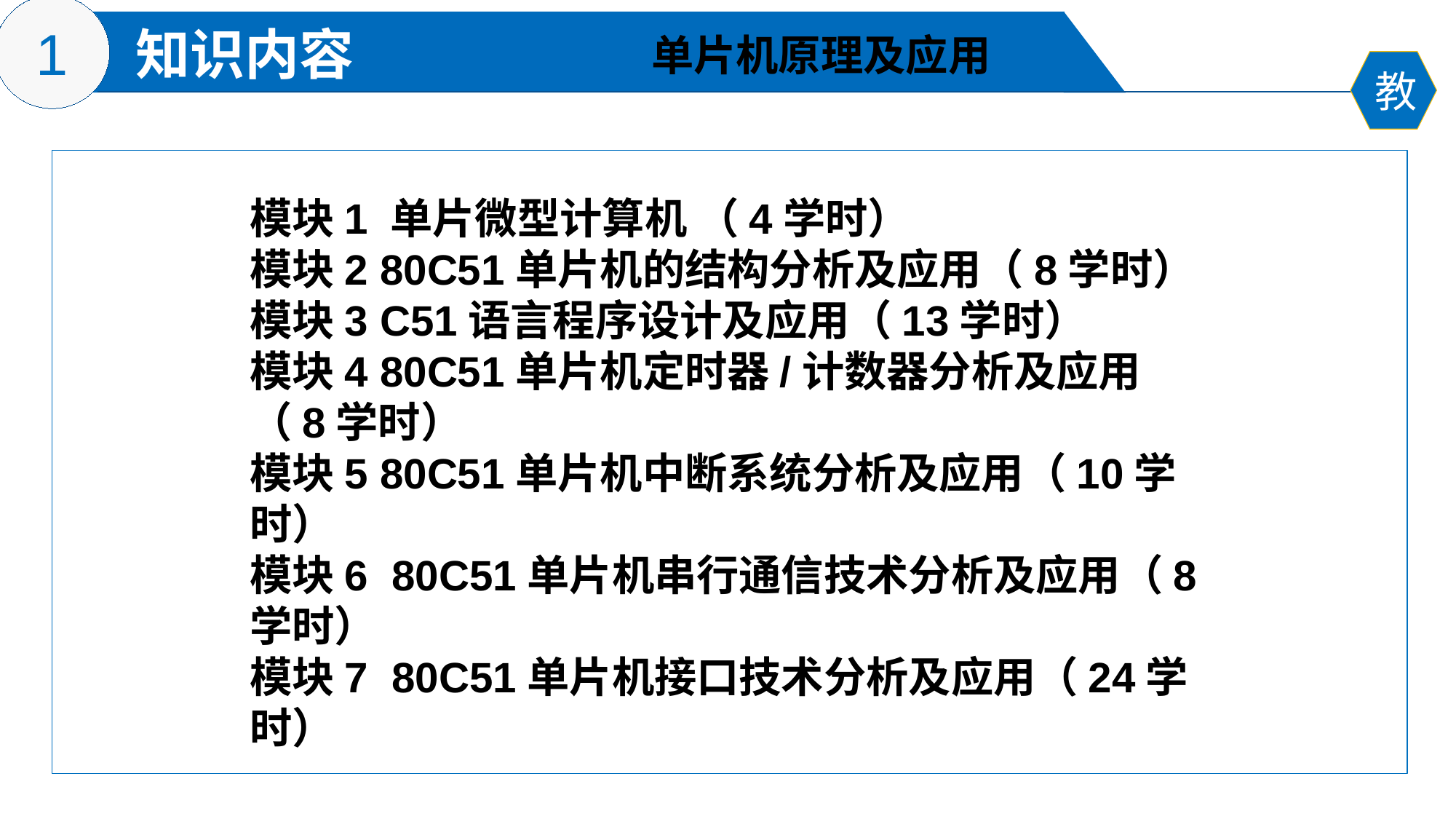

单片机原理及应用
模块1 单片微型计算机 （4学时）
模块2 80C51单片机的结构分析及应用（8学时）
模块3 C51语言程序设计及应用（13学时）
模块4 80C51单片机定时器/计数器分析及应用（8学时）
模块5 80C51单片机中断系统分析及应用（10学时）
模块6  80C51单片机串行通信技术分析及应用（8学时）
模块7  80C51单片机接口技术分析及应用（24学时）